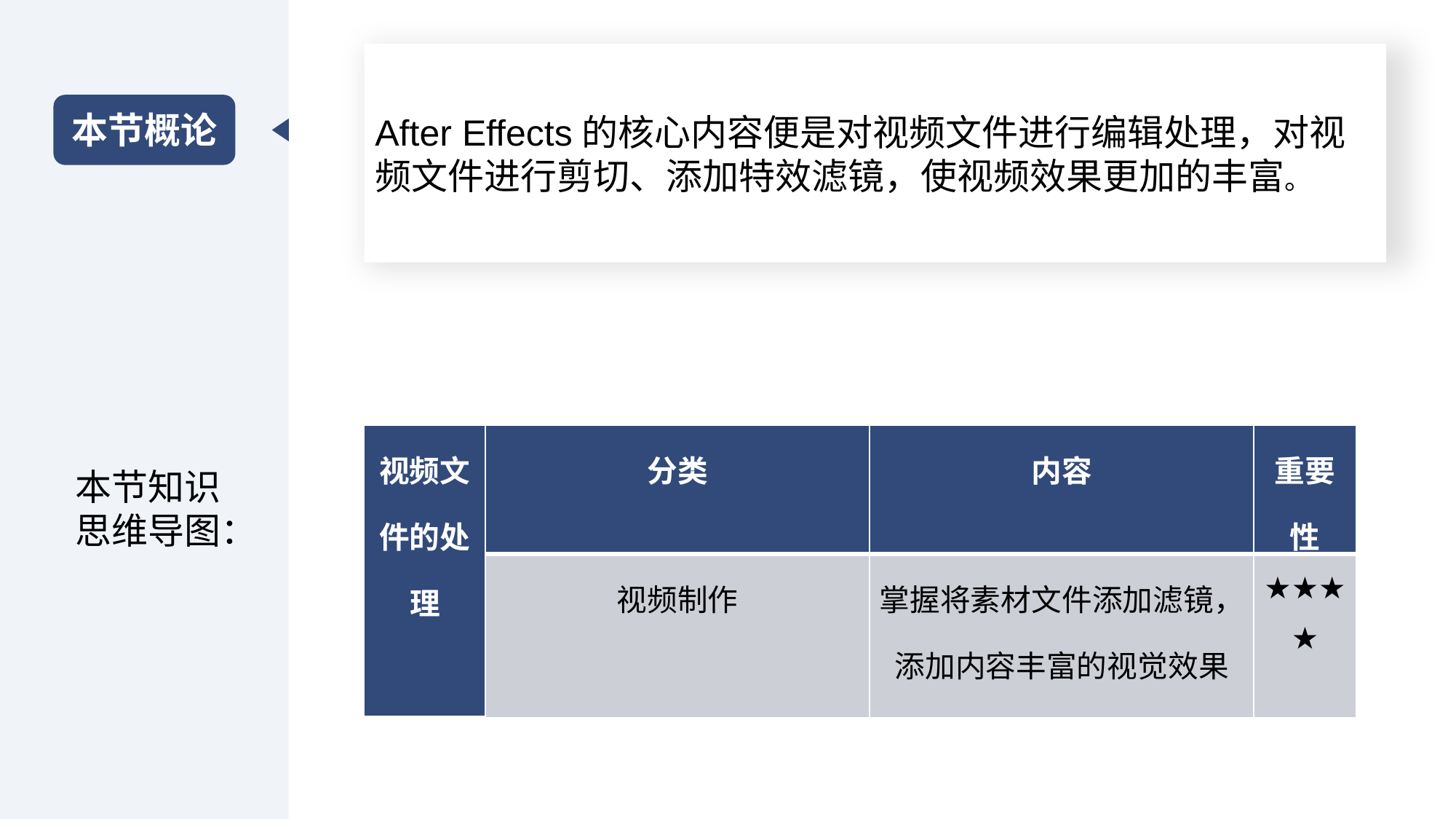

After Effects的核心内容便是对视频文件进行编辑处理，对视频文件进行剪切、添加特效滤镜，使视频效果更加的丰富。

本节概论

| 视频文件的处理 | 分类 | 内容 | 重要性 |
| --- | --- | --- | --- |
|  | 视频制作 | 掌握将素材文件添加滤镜，添加内容丰富的视觉效果 | ★★★★ |
本节知识思维导图：